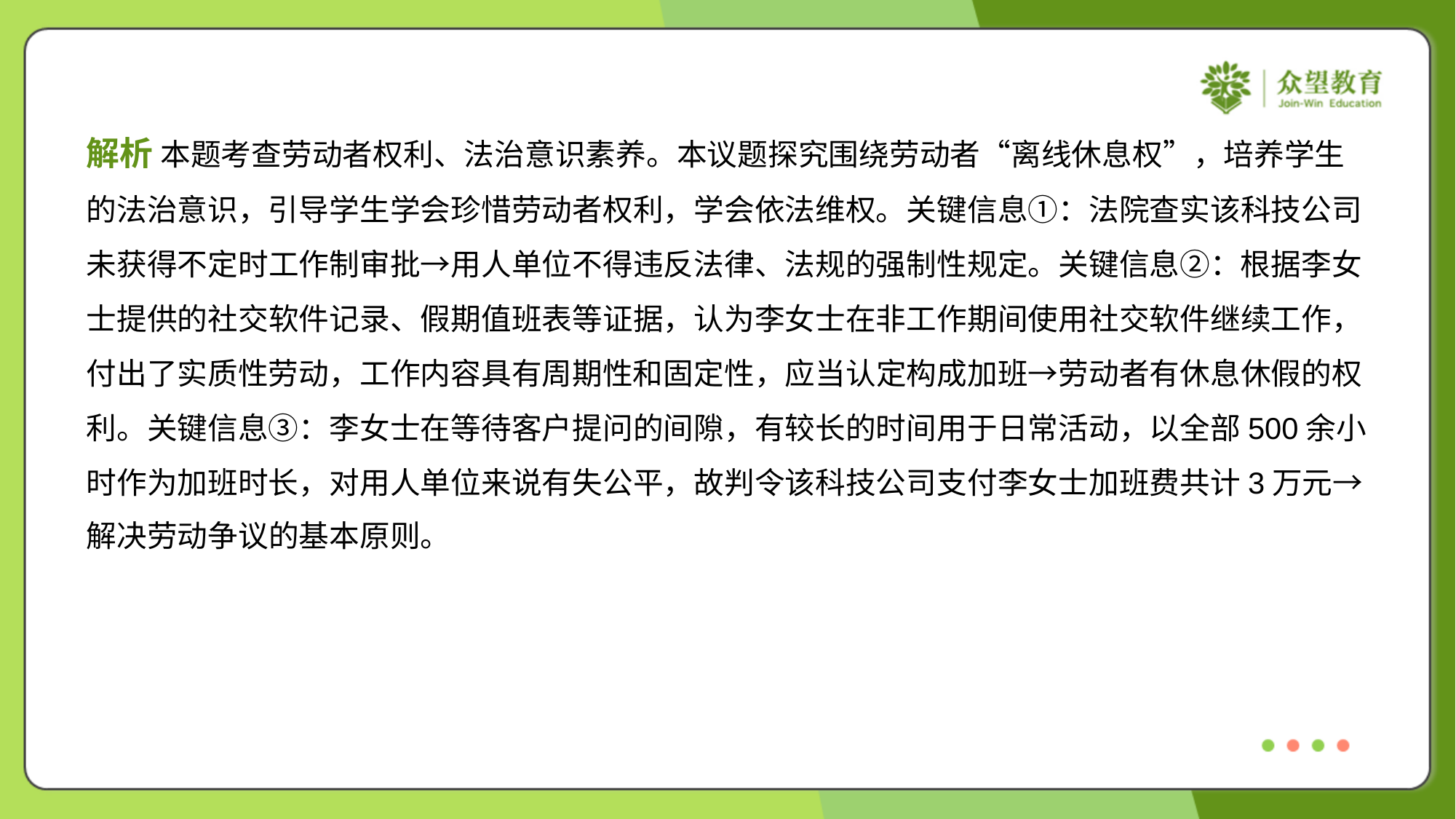

解析 本题考查劳动者权利、法治意识素养。本议题探究围绕劳动者“离线休息权”，培养学生
的法治意识，引导学生学会珍惜劳动者权利，学会依法维权。关键信息①：法院查实该科技公司
未获得不定时工作制审批→用人单位不得违反法律、法规的强制性规定。关键信息②：根据李女
士提供的社交软件记录、假期值班表等证据，认为李女士在非工作期间使用社交软件继续工作，
付出了实质性劳动，工作内容具有周期性和固定性，应当认定构成加班→劳动者有休息休假的权
利。关键信息③：李女士在等待客户提问的间隙，有较长的时间用于日常活动，以全部500余小
时作为加班时长，对用人单位来说有失公平，故判令该科技公司支付李女士加班费共计3万元→
解决劳动争议的基本原则。